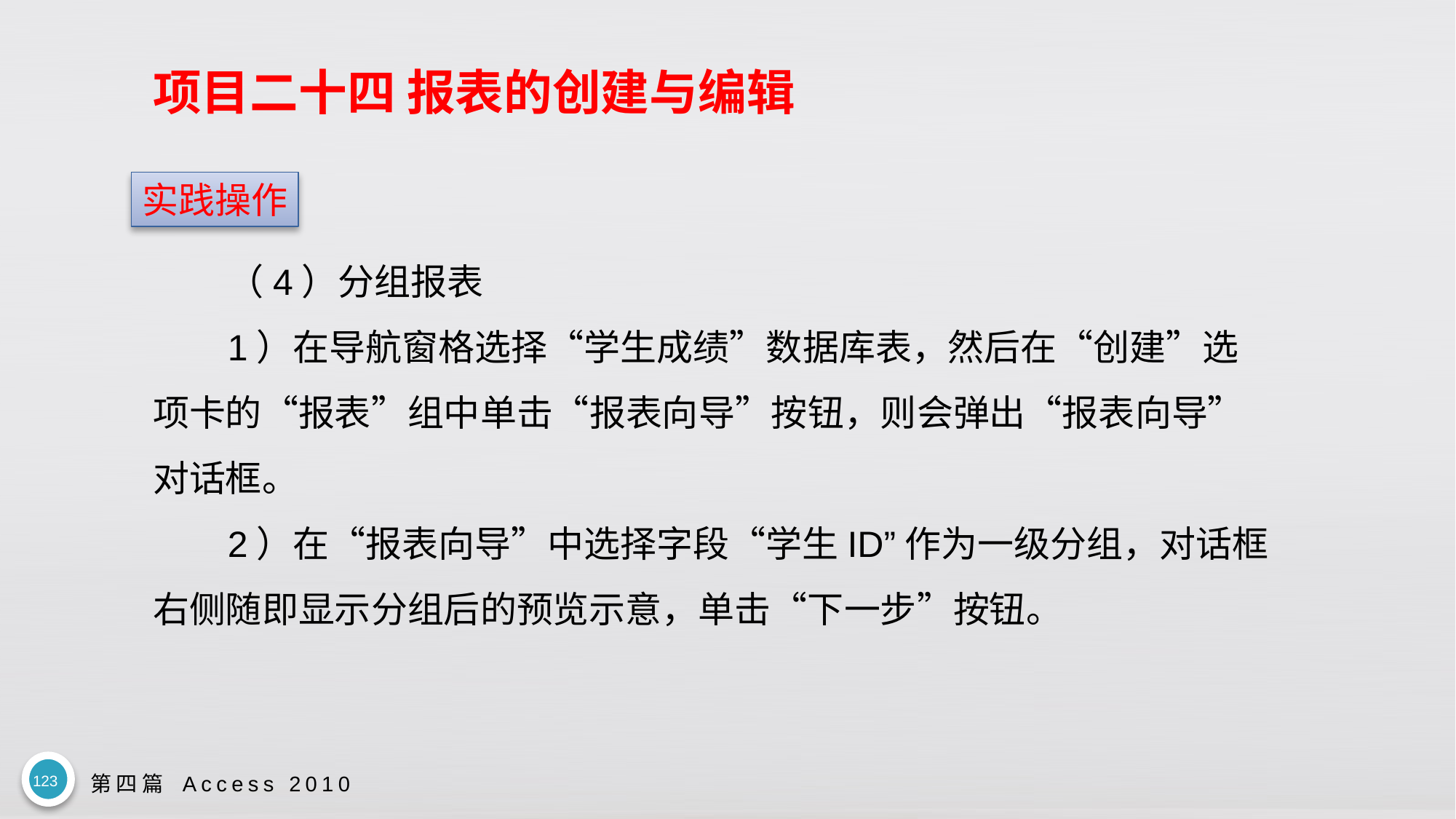

# 项目二十四 报表的创建与编辑
实践操作
（4）分组报表
1）在导航窗格选择“学生成绩”数据库表，然后在“创建”选项卡的“报表”组中单击“报表向导”按钮，则会弹出“报表向导”对话框。
2）在“报表向导”中选择字段“学生ID”作为一级分组，对话框右侧随即显示分组后的预览示意，单击“下一步”按钮。
123